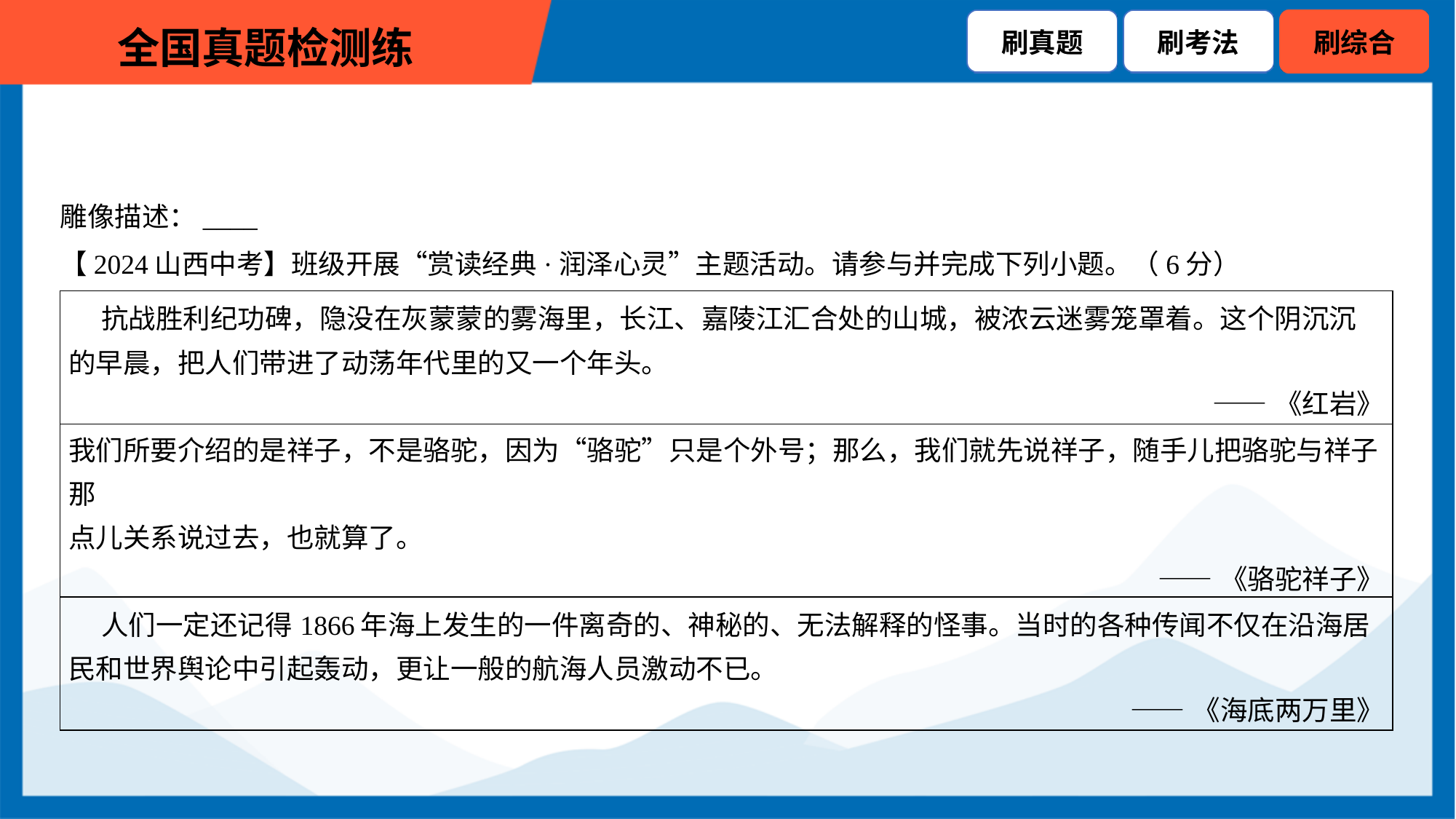

雕像描述：____
【2024山西中考】班级开展“赏读经典·润泽心灵”主题活动。请参与并完成下列小题。（6分）
| 抗战胜利纪功碑，隐没在灰蒙蒙的雾海里，长江、嘉陵江汇合处的山城，被浓云迷雾笼罩着。这个阴沉沉 的早晨，把人们带进了动荡年代里的又一个年头。 ——《红岩》 |
| --- |
| 我们所要介绍的是祥子，不是骆驼，因为“骆驼”只是个外号；那么，我们就先说祥子，随手儿把骆驼与祥子那 点儿关系说过去，也就算了。 ——《骆驼祥子》 |
| 人们一定还记得1866年海上发生的一件离奇的、神秘的、无法解释的怪事。当时的各种传闻不仅在沿海居 民和世界舆论中引起轰动，更让一般的航海人员激动不已。 ——《海底两万里》 |